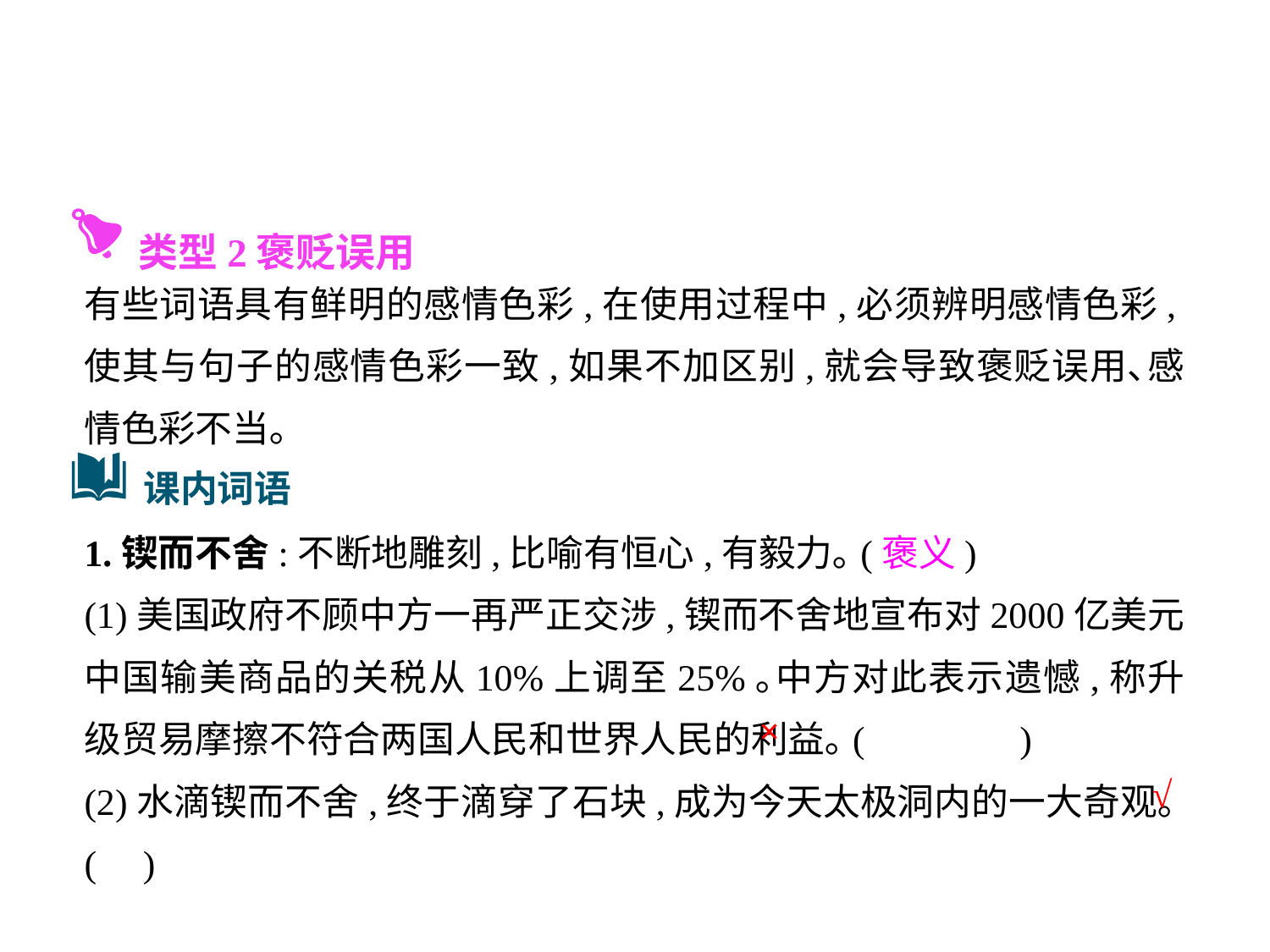

类型2褒贬误用

有些词语具有鲜明的感情色彩,在使用过程中,必须辨明感情色彩,使其与句子的感情色彩一致,如果不加区别,就会导致褒贬误用､感情色彩不当｡

1.锲而不舍:不断地雕刻,比喻有恒心,有毅力｡(褒义)
(1)美国政府不顾中方一再严正交涉,锲而不舍地宣布对2000亿美元中国输美商品的关税从10%上调至25%｡中方对此表示遗憾,称升级贸易摩擦不符合两国人民和世界人民的利益｡(	     )
(2)水滴锲而不舍,终于滴穿了石块,成为今天太极洞内的一大奇观｡(     )

课内词语
×
√